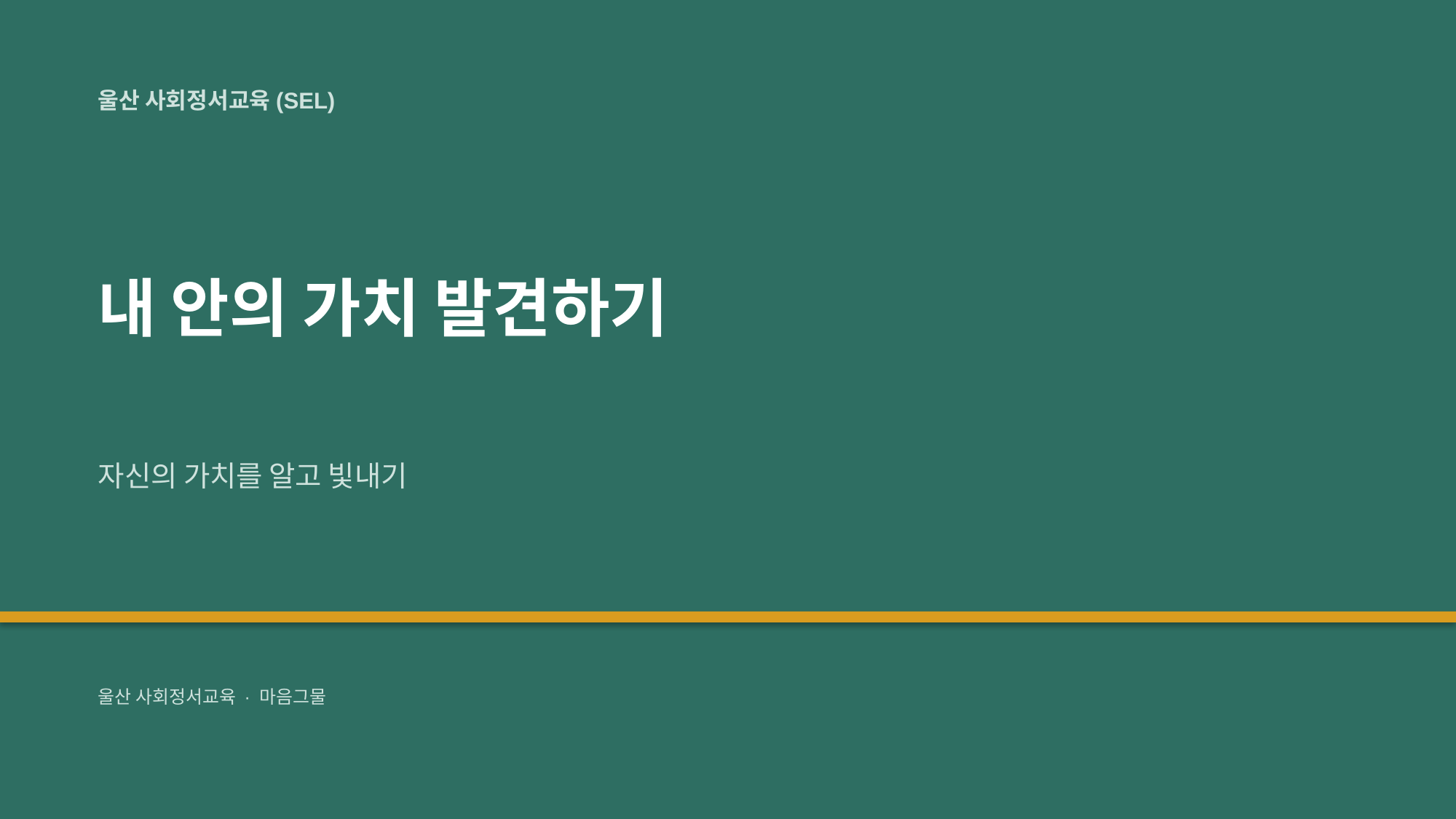

울산 사회정서교육(SEL)
내 안의 가치 발견하기
자신의 가치를 알고 빛내기

울산 사회정서교육 · 마음그물